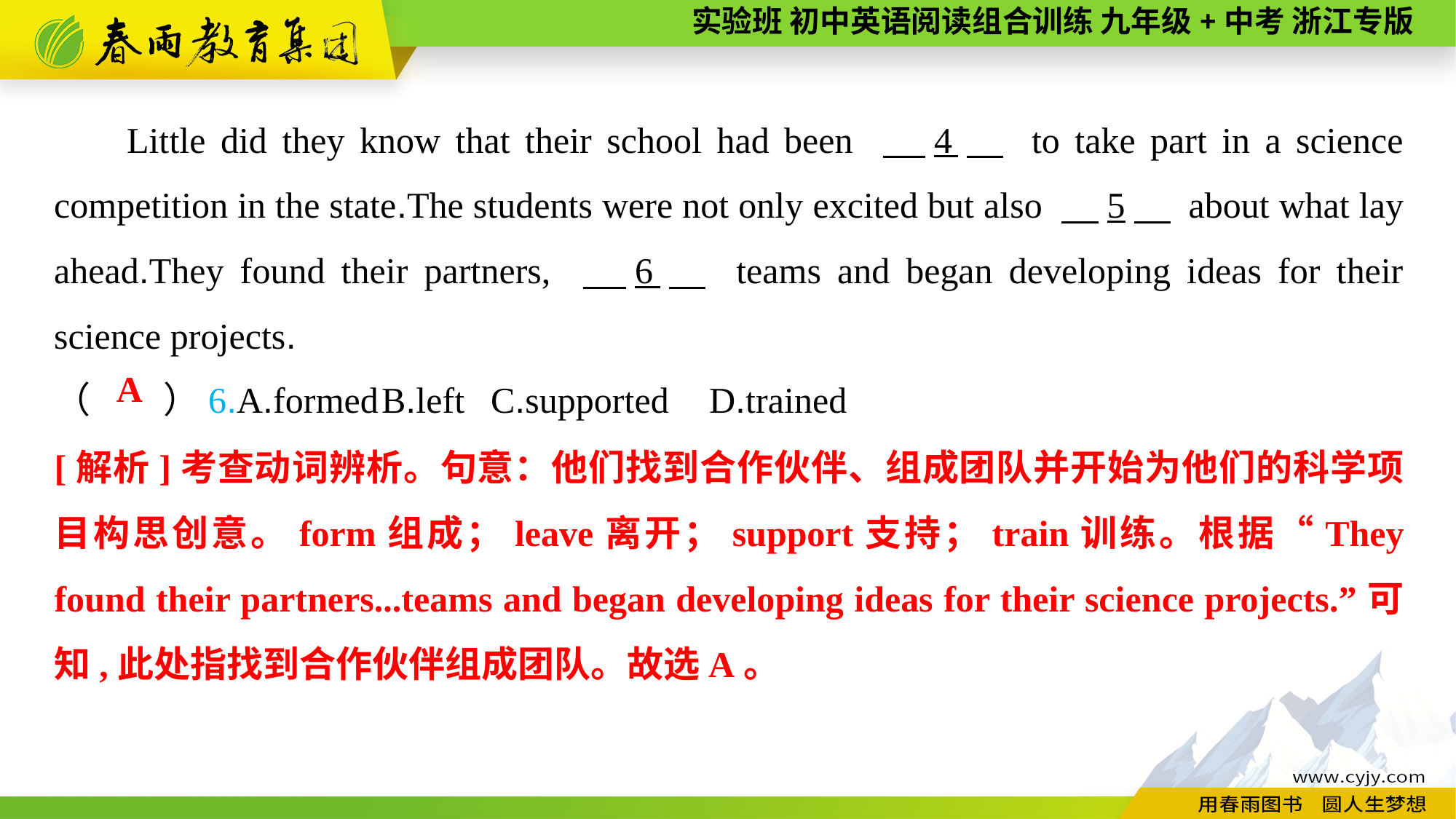

Little did they know that their school had been 　4　 to take part in a science competition in the state.The students were not only excited but also 　5　 about what lay ahead.They found their partners, 　6　 teams and began developing ideas for their science projects.
（　　）6.A.formed	B.left	C.supported	D.trained
A
[解析]考查动词辨析。句意：他们找到合作伙伴、组成团队并开始为他们的科学项目构思创意。form组成；leave离开；support支持；train训练。根据“They found their partners...teams and began developing ideas for their science projects.”可知,此处指找到合作伙伴组成团队。故选A。